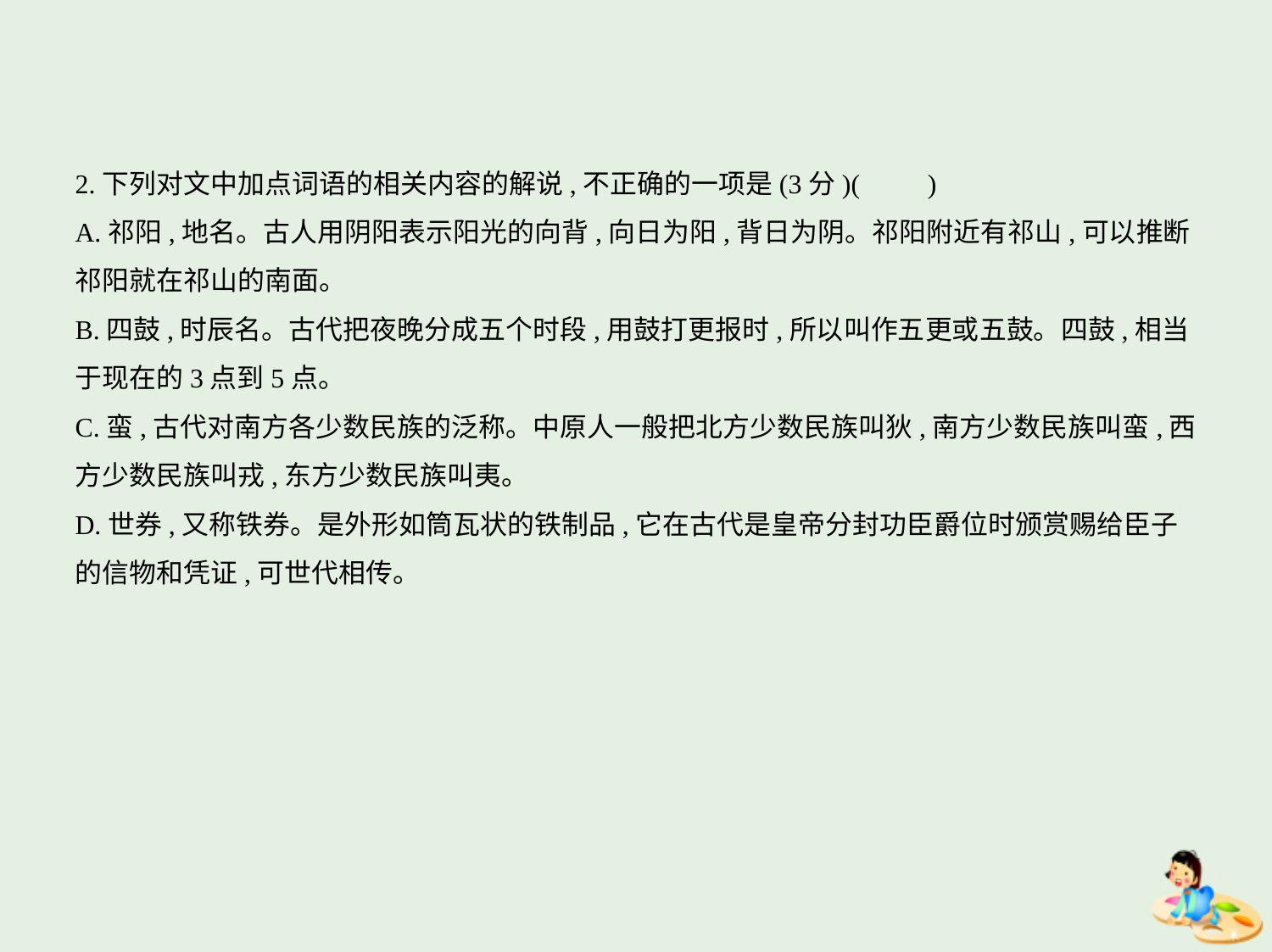

2.下列对文中加点词语的相关内容的解说,不正确的一项是(3分)(　　)
A.祁阳,地名。古人用阴阳表示阳光的向背,向日为阳,背日为阴。祁阳附近有祁山,可以推断
祁阳就在祁山的南面。
B.四鼓,时辰名。古代把夜晚分成五个时段,用鼓打更报时,所以叫作五更或五鼓。四鼓,相当
于现在的3点到5点。
C.蛮,古代对南方各少数民族的泛称。中原人一般把北方少数民族叫狄,南方少数民族叫蛮,西
方少数民族叫戎,东方少数民族叫夷。
D.世券,又称铁券。是外形如筒瓦状的铁制品,它在古代是皇帝分封功臣爵位时颁赏赐给臣子
的信物和凭证,可世代相传。